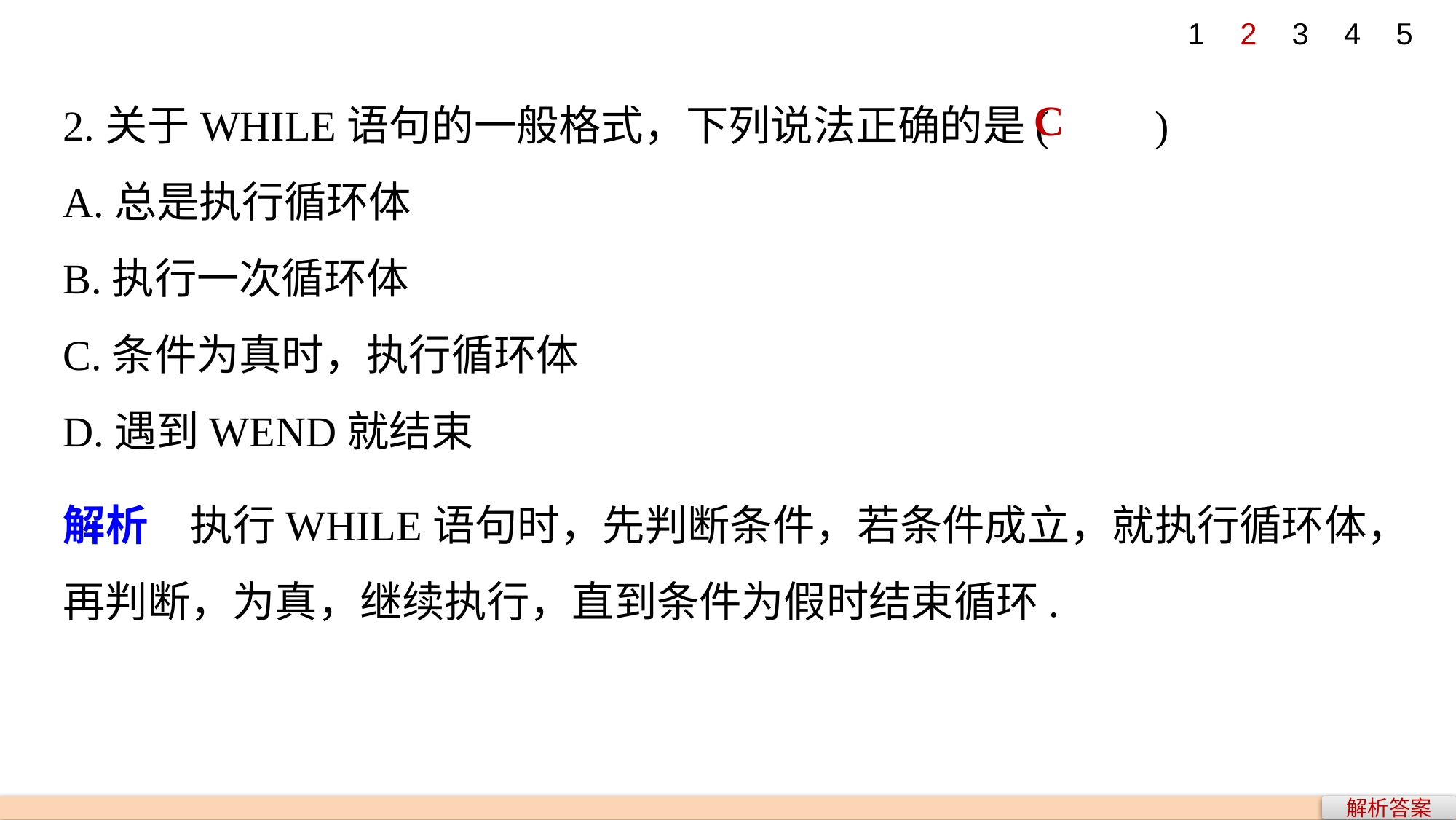

1
2
3
4
5
2.关于WHILE语句的一般格式，下列说法正确的是(　　)
A.总是执行循环体
B.执行一次循环体
C.条件为真时，执行循环体
D.遇到WEND就结束
C
解析　执行WHILE语句时，先判断条件，若条件成立，就执行循环体，再判断，为真，继续执行，直到条件为假时结束循环.
解析答案